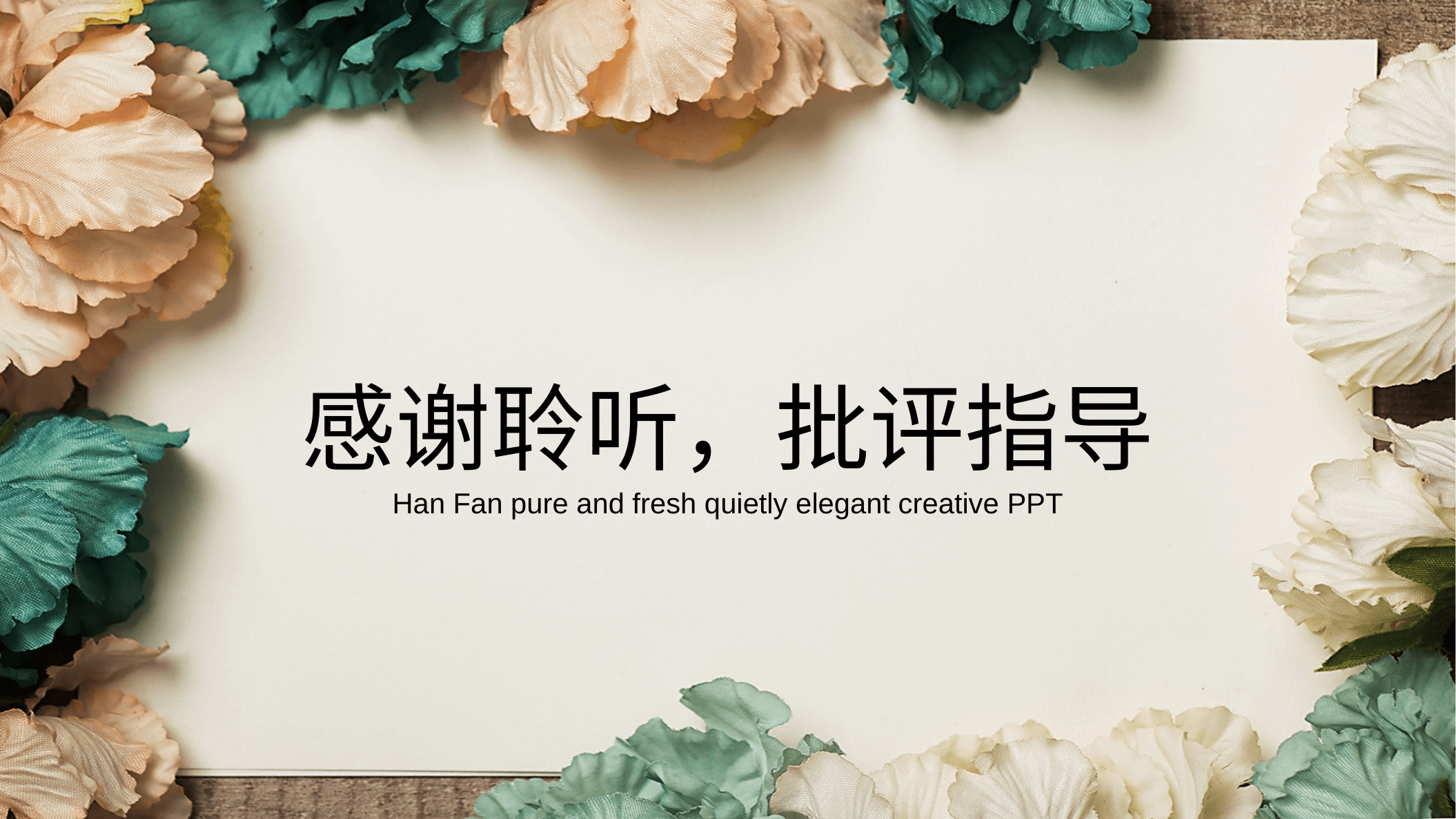

感谢聆听，批评指导
Han Fan pure and fresh quietly elegant creative PPT